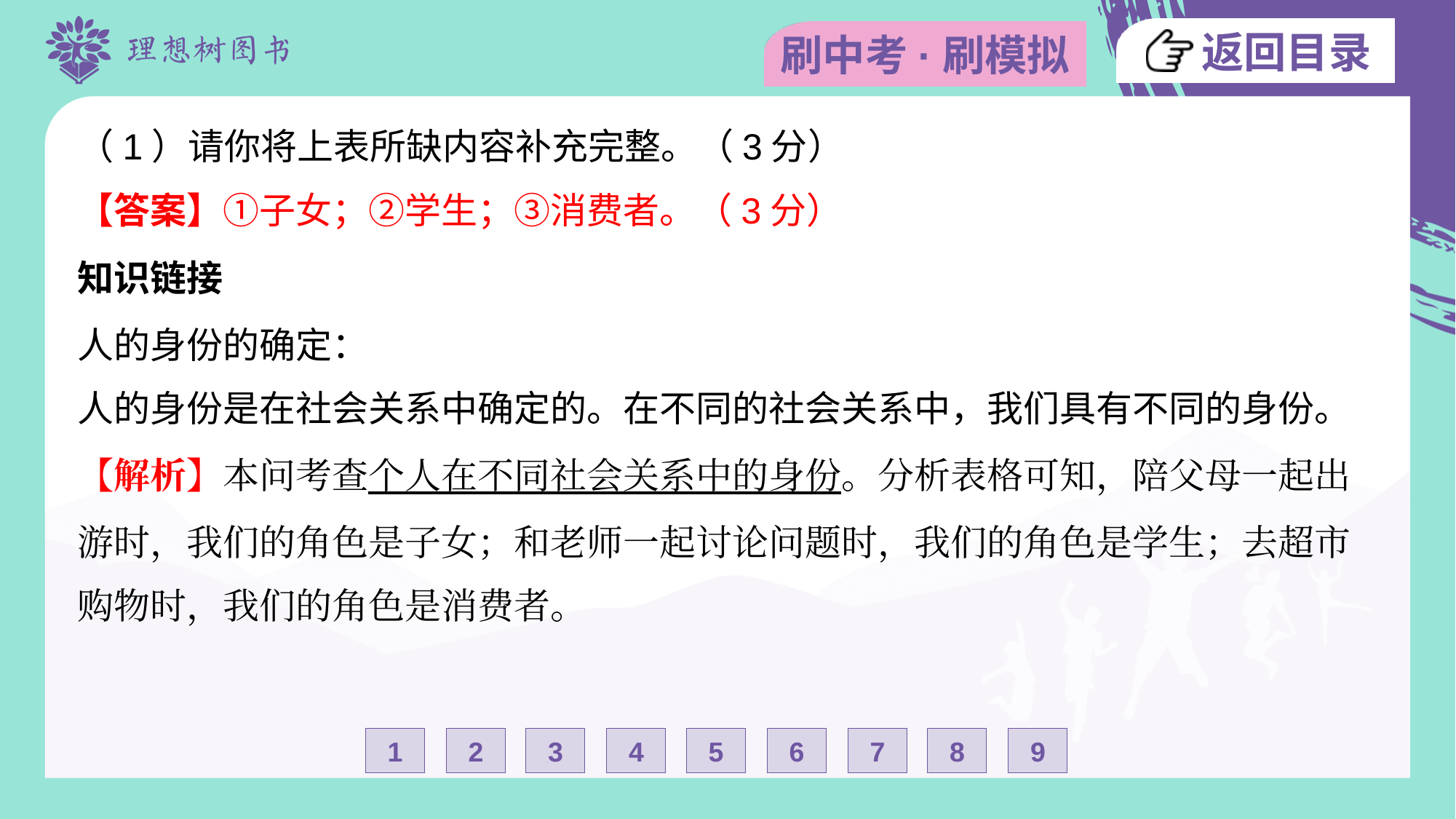

（1）请你将上表所缺内容补充完整。（3分）
【答案】①子女；②学生；③消费者。（3分）
知识链接
人的身份的确定：
人的身份是在社会关系中确定的。在不同的社会关系中，我们具有不同的身份。
【解析】本问考查个人在不同社会关系中的身份。分析表格可知，陪父母一起出
游时，我们的角色是子女；和老师一起讨论问题时，我们的角色是学生；去超市
购物时，我们的角色是消费者。